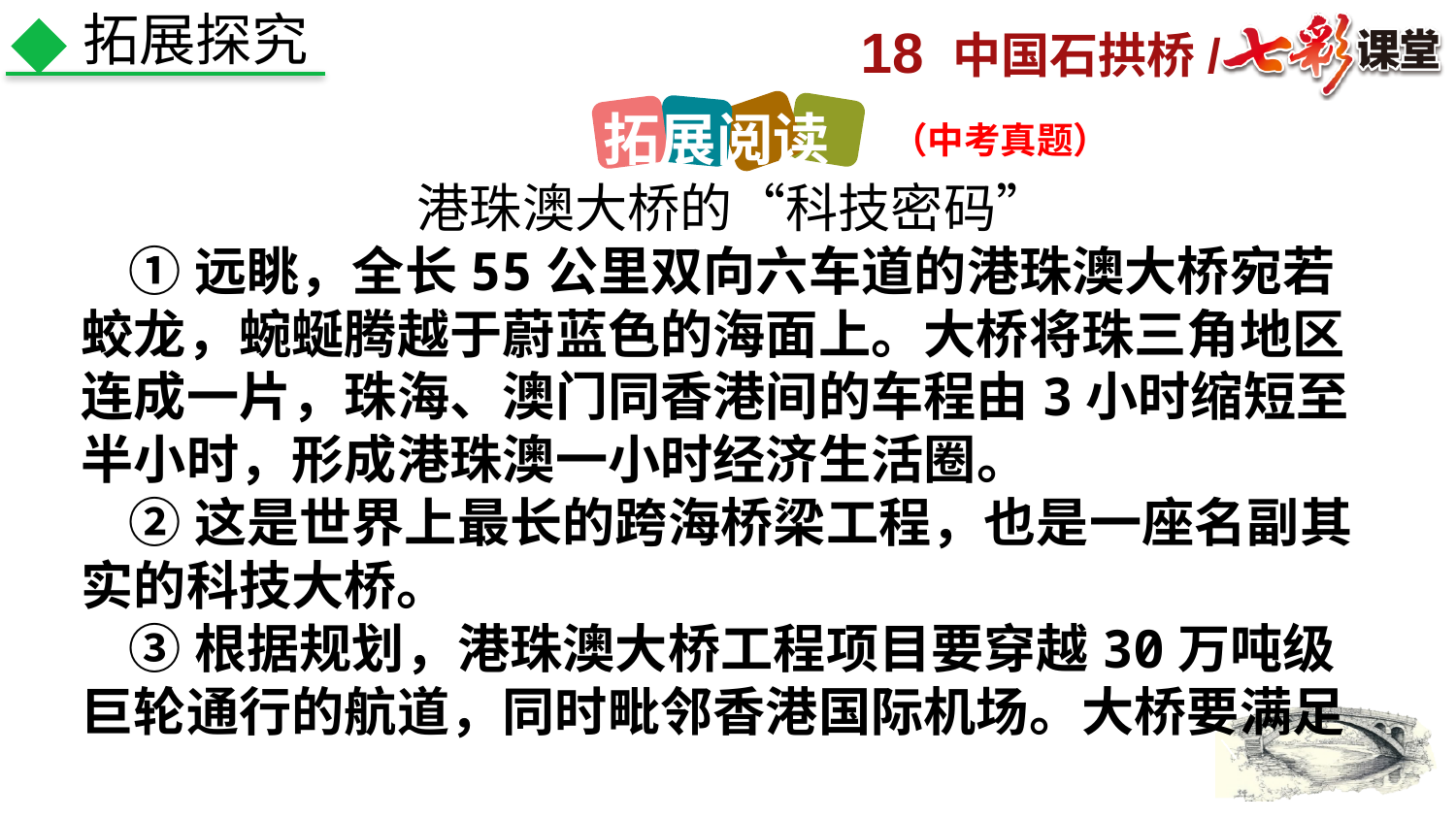

拓展探究

拓展阅读

（中考真题）
港珠澳大桥的“科技密码”
    ①远眺，全长55公里双向六车道的港珠澳大桥宛若蛟龙，蜿蜒腾越于蔚蓝色的海面上。大桥将珠三角地区连成一片，珠海、澳门同香港间的车程由3小时缩短至半小时，形成港珠澳一小时经济生活圈。
    ②这是世界上最长的跨海桥梁工程，也是一座名副其实的科技大桥。
    ③根据规划，港珠澳大桥工程项目要穿越30万吨级巨轮通行的航道，同时毗邻香港国际机场。大桥要满足